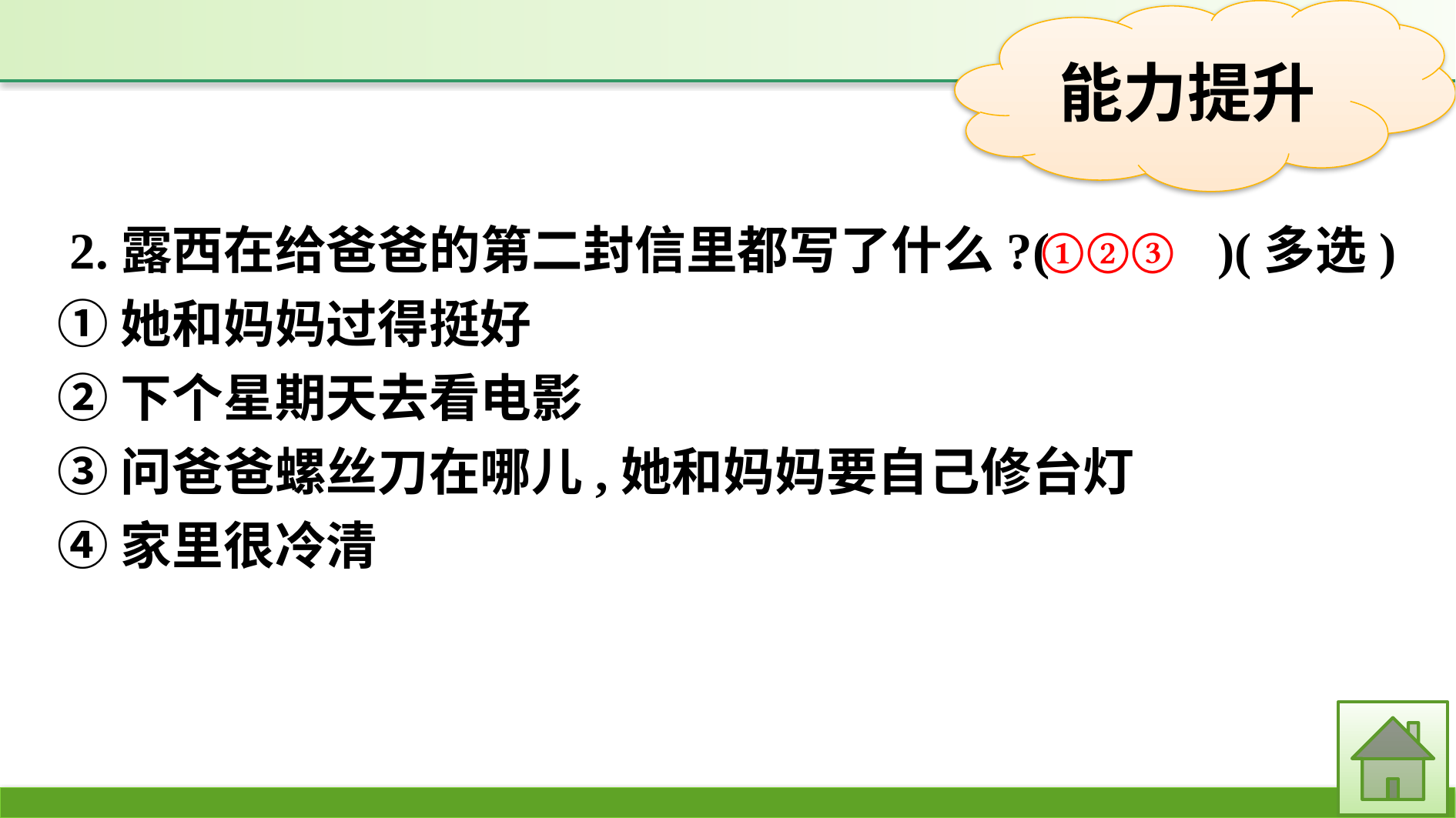

2.露西在给爸爸的第二封信里都写了什么?(             )(多选)
①她和妈妈过得挺好
②下个星期天去看电影
③问爸爸螺丝刀在哪儿,她和妈妈要自己修台灯
④家里很冷清
①②③